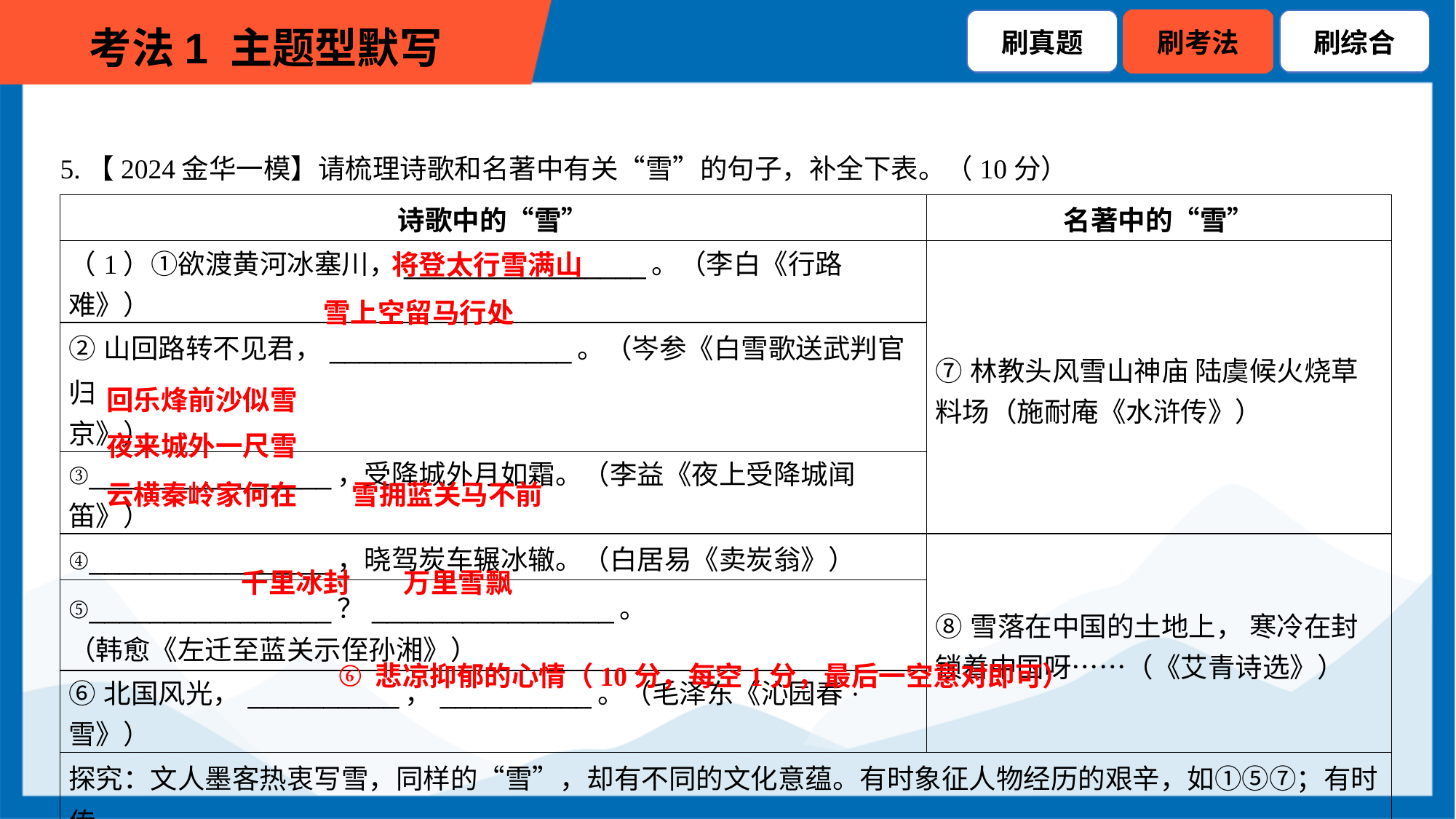

5.【2024金华一模】请梳理诗歌和名著中有关“雪”的句子，补全下表。（10分）
| 诗歌中的“雪” | 名著中的“雪” |
| --- | --- |
| （1）①欲渡黄河冰塞川，\_\_\_\_\_\_\_\_\_\_\_\_\_\_\_\_。（李白《行路难》） | ⑦林教头风雪山神庙 陆虞候火烧草 料场（施耐庵《水浒传》） |
| ②山回路转不见君，\_\_\_\_\_\_\_\_\_\_\_\_\_\_\_\_。（岑参《白雪歌送武判官归 京》） |  |
| ③\_\_\_\_\_\_\_\_\_\_\_\_\_\_\_\_，受降城外月如霜。（李益《夜上受降城闻笛》） |  |
| ④\_\_\_\_\_\_\_\_\_\_\_\_\_\_\_\_，晓驾炭车辗冰辙。（白居易《卖炭翁》） | ⑧雪落在中国的土地上， 寒冷在封 锁着中国呀……（《艾青诗选》） |
| ⑤\_\_\_\_\_\_\_\_\_\_\_\_\_\_\_\_？\_\_\_\_\_\_\_\_\_\_\_\_\_\_\_\_。 （韩愈《左迁至蓝关示侄孙湘》） |  |
| ⑥北国风光，\_\_\_\_\_\_\_\_\_\_，\_\_\_\_\_\_\_\_\_\_。（毛泽东《沁园春·雪》） |  |
| 探究：文人墨客热衷写雪，同样的“雪”，却有不同的文化意蕴。有时象征人物经历的艰辛，如①⑤⑦；有时传 达壮志豪情，如（2）\_\_\_\_（填序号）；有时象征（3）\_\_\_\_\_\_\_\_\_\_\_\_\_\_\_\_\_\_\_\_\_\_\_\_\_\_\_\_\_\_\_\_\_\_\_\_\_\_\_\_\_\_\_\_\_\_\_\_ \_\_\_\_，如④⑧；还有时…… |  |
将登太行雪满山
雪上空留马行处
回乐烽前沙似雪
夜来城外一尺雪
云横秦岭家何在
雪拥蓝关马不前
千里冰封
万里雪飘
                                                 悲凉抑郁的心情（10分，每空1分，最后一空意对即可）
⑥